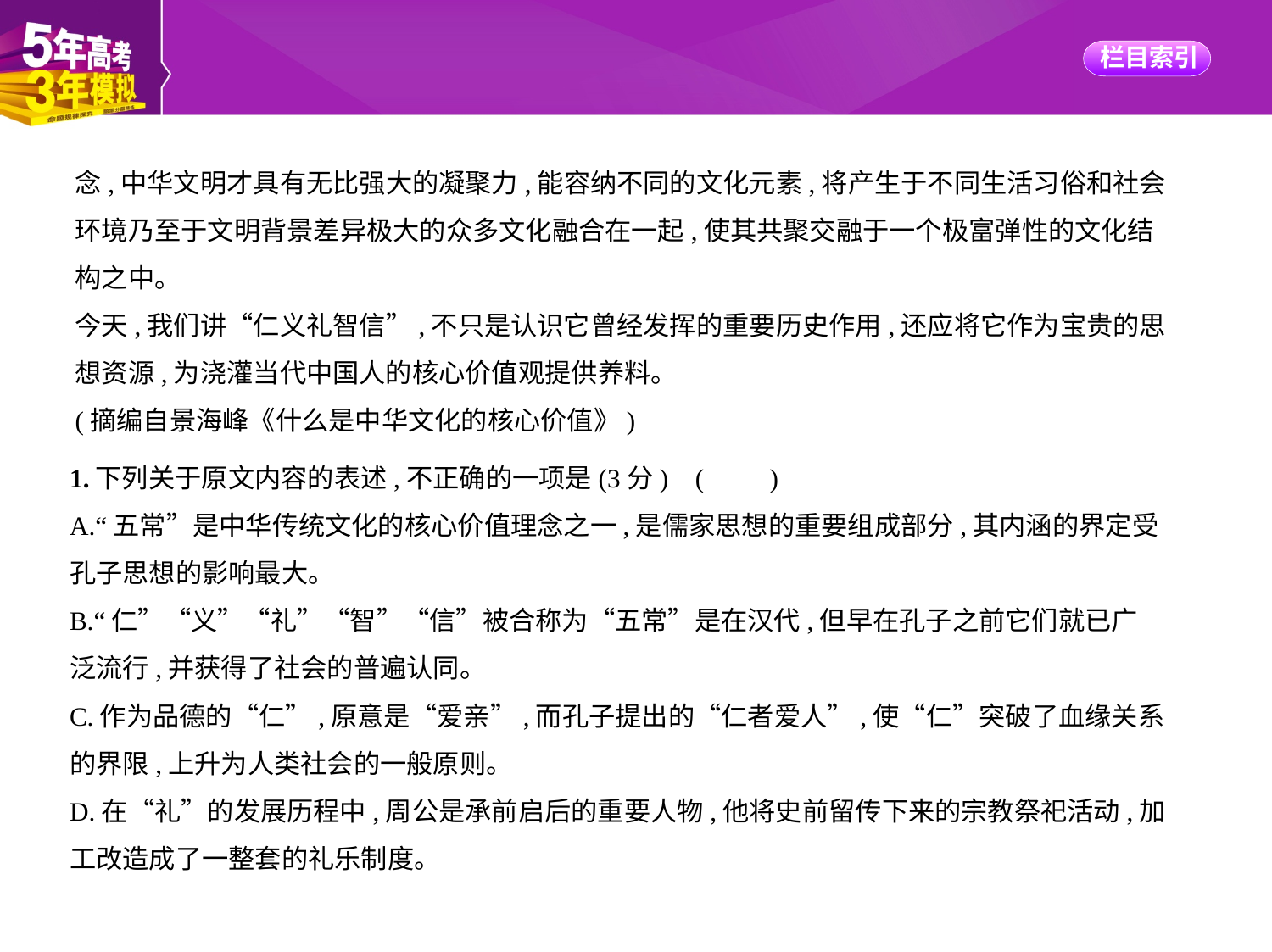

念,中华文明才具有无比强大的凝聚力,能容纳不同的文化元素,将产生于不同生活习俗和社会
环境乃至于文明背景差异极大的众多文化融合在一起,使其共聚交融于一个极富弹性的文化结
构之中。
今天,我们讲“仁义礼智信”,不只是认识它曾经发挥的重要历史作用,还应将它作为宝贵的思
想资源,为浇灌当代中国人的核心价值观提供养料。
(摘编自景海峰《什么是中华文化的核心价值》)
1.下列关于原文内容的表述,不正确的一项是(3分) (　　)
A.“五常”是中华传统文化的核心价值理念之一,是儒家思想的重要组成部分,其内涵的界定受
孔子思想的影响最大。
B.“仁”“义”“礼”“智”“信”被合称为“五常”是在汉代,但早在孔子之前它们就已广
泛流行,并获得了社会的普遍认同。
C.作为品德的“仁”,原意是“爱亲”,而孔子提出的“仁者爱人”,使“仁”突破了血缘关系
的界限,上升为人类社会的一般原则。
D.在“礼”的发展历程中,周公是承前启后的重要人物,他将史前留传下来的宗教祭祀活动,加
工改造成了一整套的礼乐制度。